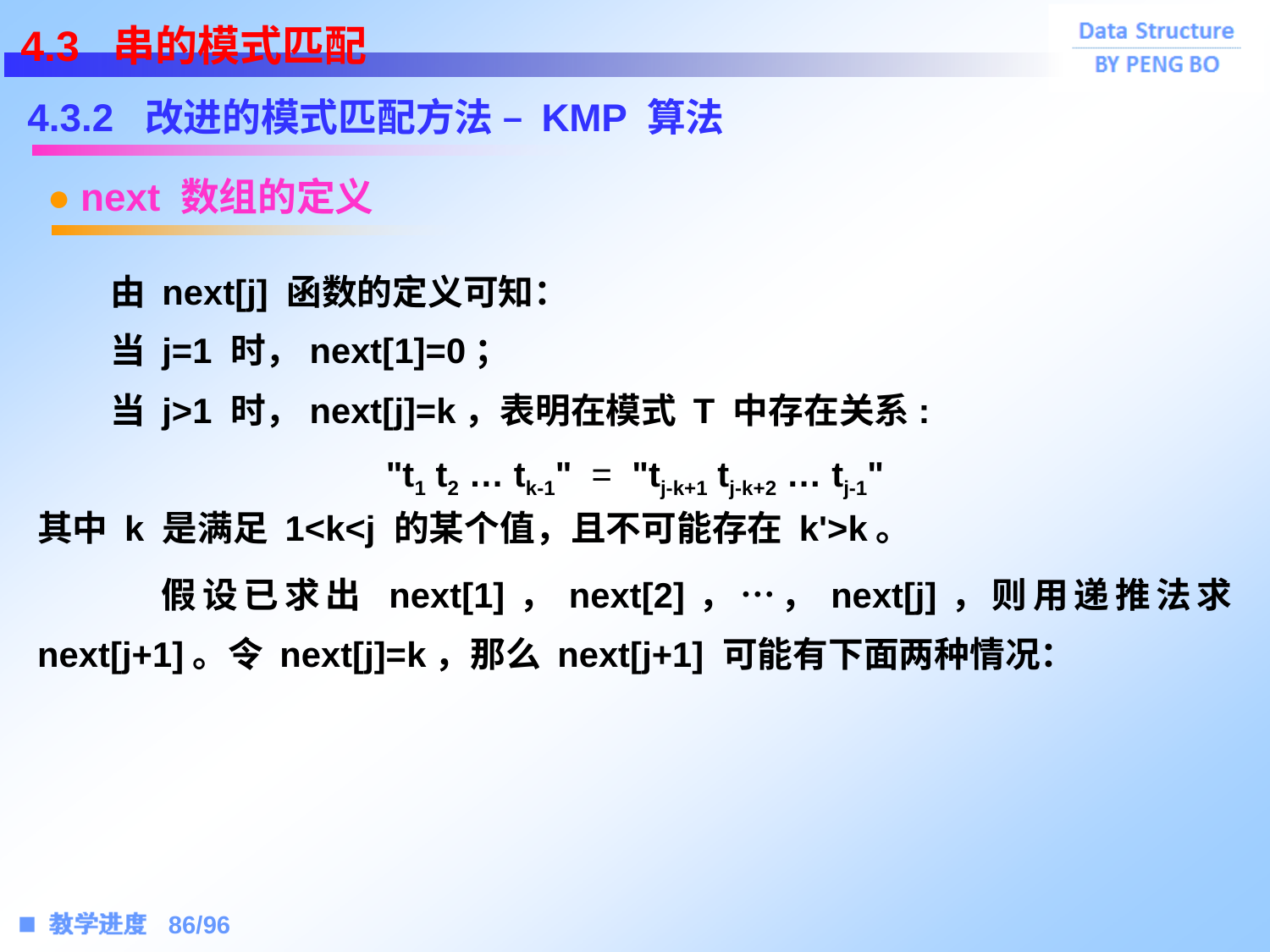

4.3  串的模式匹配

4.3.2  改进的模式匹配方法 – KMP 算法

● next 数组的定义

        由 next[j] 函数的定义可知：
        当 j=1 时，next[1]=0；
        当 j>1 时，next[j]=k，表明在模式 T 中存在关系:

其中 k 是满足 1<k<j 的某个值，且不可能存在 k'>k。
"t1 t2 … tk-1"  =  "tj-k+1 tj-k+2 … tj-1"
        假设已求出 next[1]，next[2]，…，next[j]，则用递推法求 next[j+1]。令 next[j]=k，那么 next[j+1] 可能有下面两种情况：